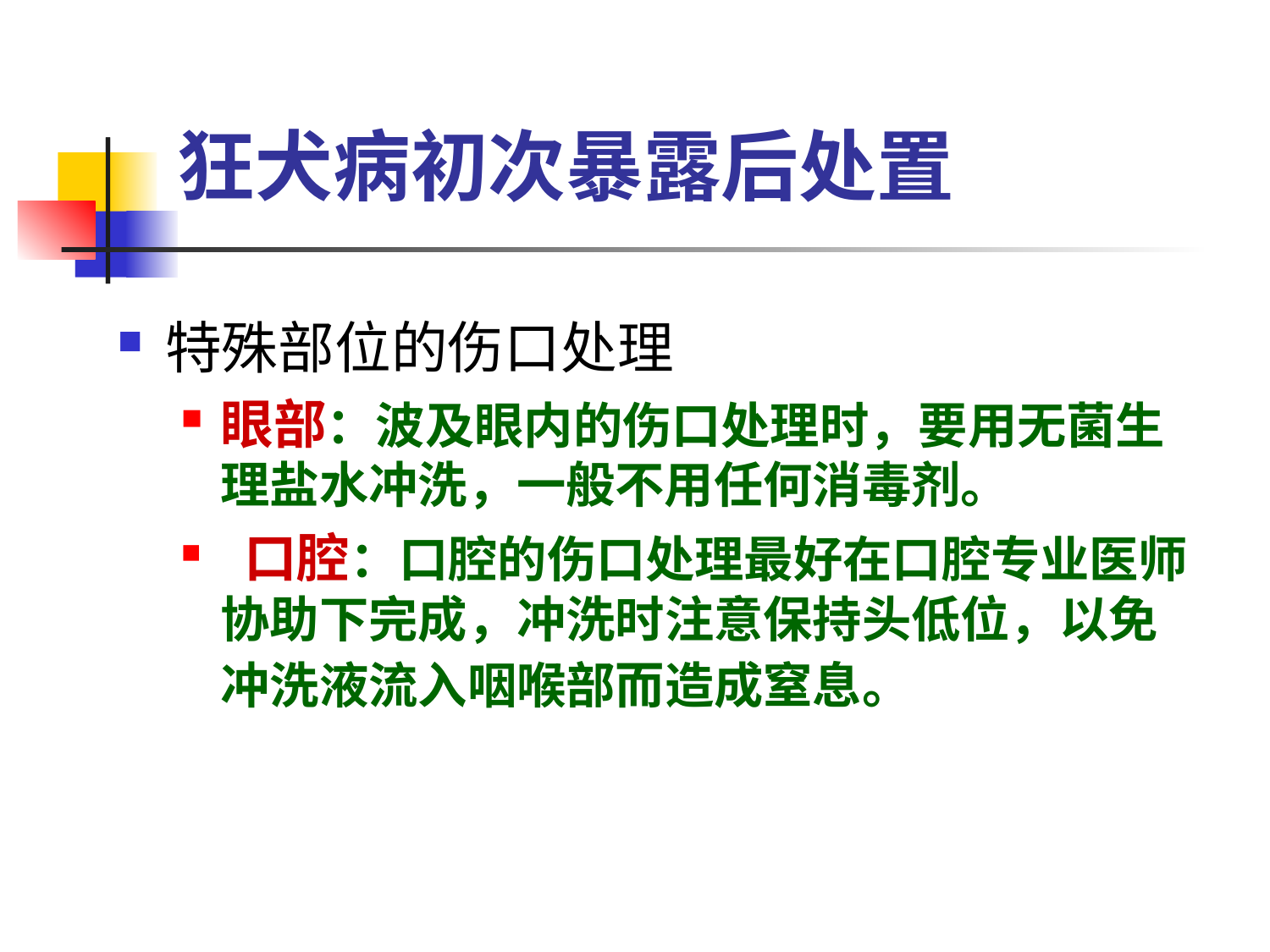

# 狂犬病初次暴露后处置
特殊部位的伤口处理
眼部：波及眼内的伤口处理时，要用无菌生理盐水冲洗，一般不用任何消毒剂。
 口腔：口腔的伤口处理最好在口腔专业医师协助下完成，冲洗时注意保持头低位，以免冲洗液流入咽喉部而造成窒息。